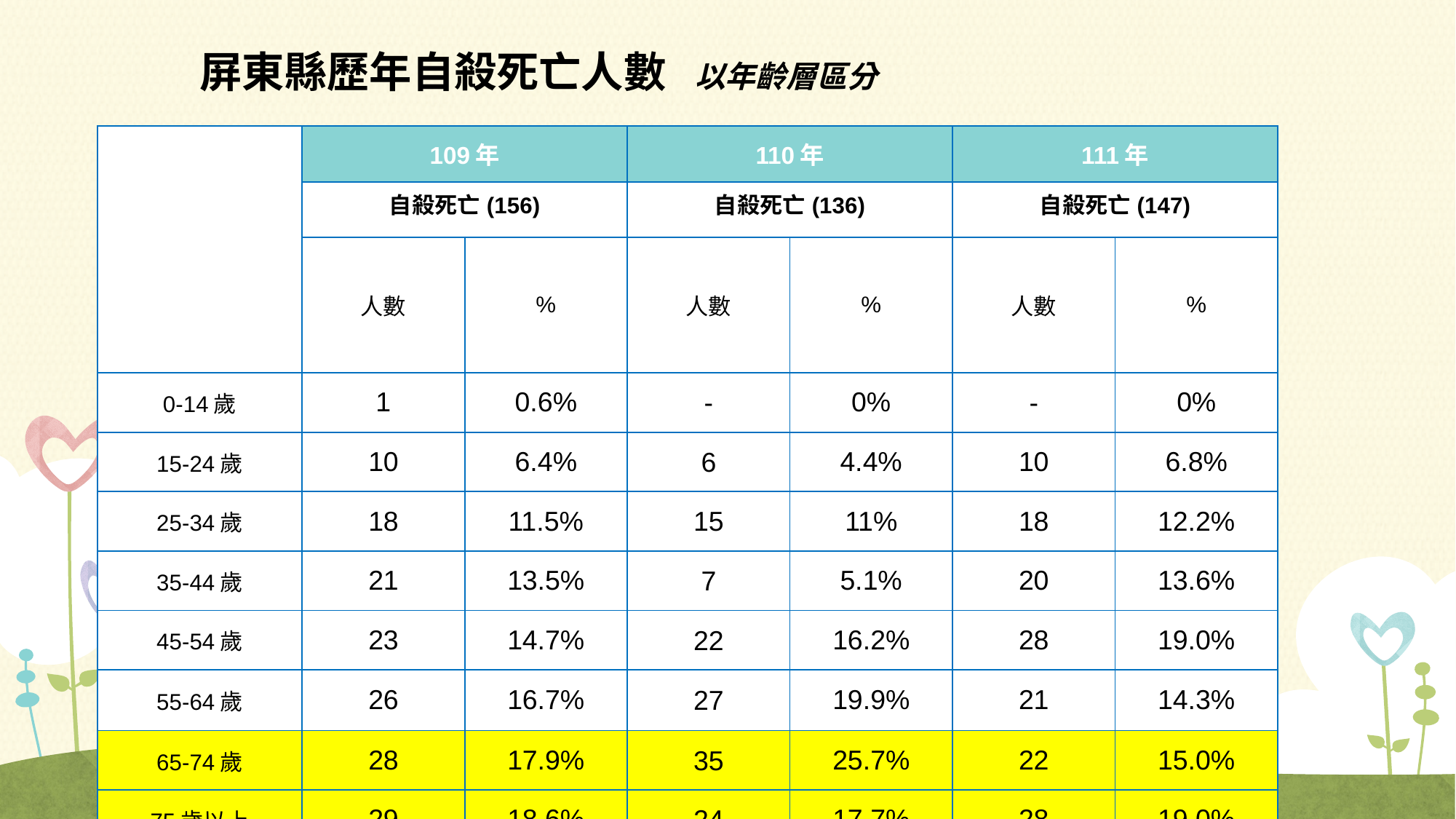

# 屏東縣歷年自殺死亡人數   以年齡層區分
| 年度 年齡層 | 109年 |  | 110年 |  | 111年 |  |
| --- | --- | --- | --- | --- | --- | --- |
|  | 自殺死亡(156) |  | 自殺死亡(136) |  | 自殺死亡(147) |  |
|  | 人數 | % | 人數 | % | 人數 | % |
| 0-14歲 | 1 | 0.6% | - | 0% | - | 0% |
| 15-24歲 | 10 | 6.4% | 6 | 4.4% | 10 | 6.8% |
| 25-34歲 | 18 | 11.5% | 15 | 11% | 18 | 12.2% |
| 35-44歲 | 21 | 13.5% | 7 | 5.1% | 20 | 13.6% |
| 45-54歲 | 23 | 14.7% | 22 | 16.2% | 28 | 19.0% |
| 55-64歲 | 26 | 16.7% | 27 | 19.9% | 21 | 14.3% |
| 65-74歲 | 28 | 17.9% | 35 | 25.7% | 22 | 15.0% |
| 75歲以上 | 29 | 18.6% | 24 | 17.7% | 28 | 19.0% |